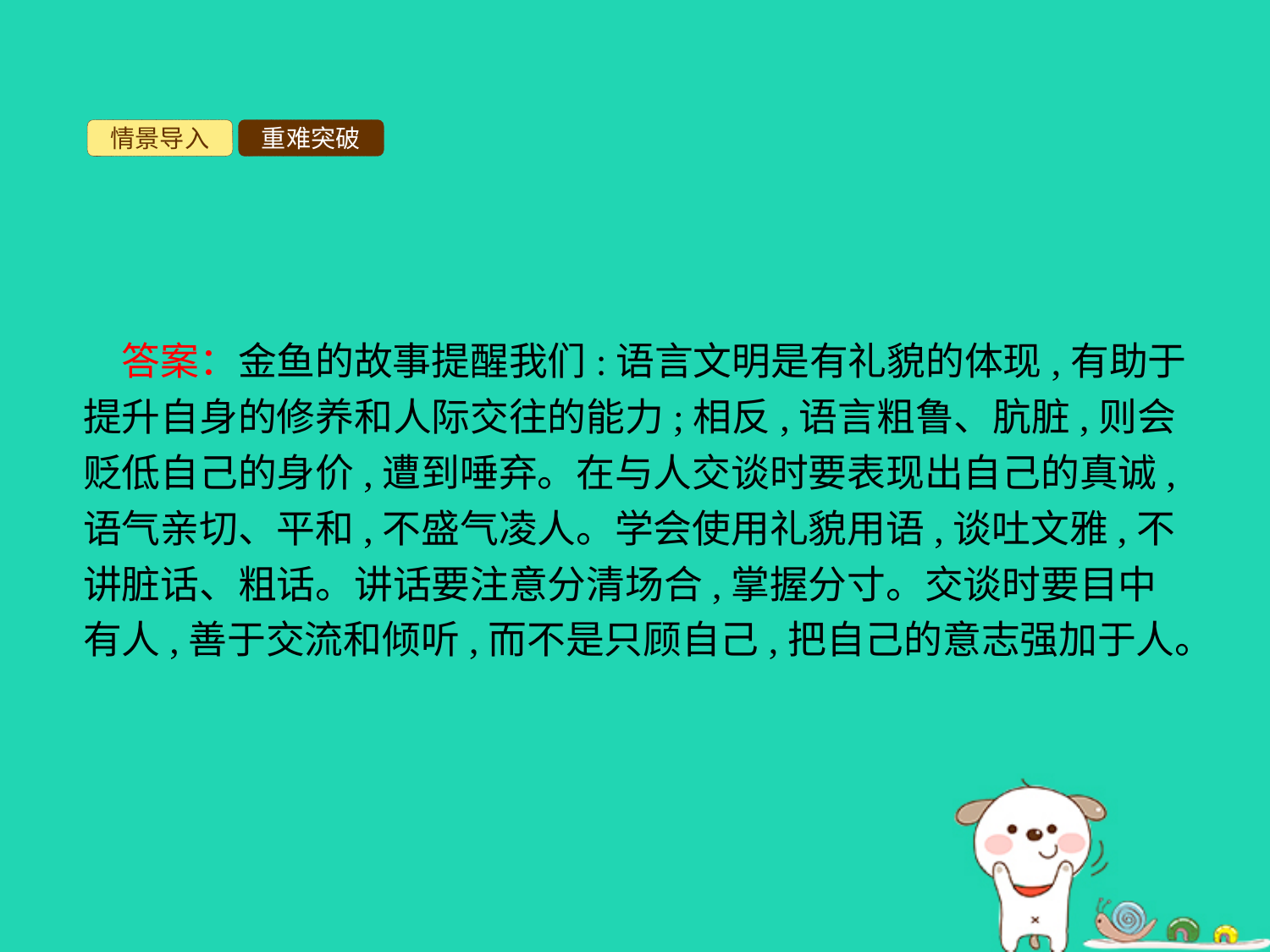

情景导入
重难突破
答案：金鱼的故事提醒我们:语言文明是有礼貌的体现,有助于提升自身的修养和人际交往的能力;相反,语言粗鲁、肮脏,则会贬低自己的身价,遭到唾弃。在与人交谈时要表现出自己的真诚,语气亲切、平和,不盛气凌人。学会使用礼貌用语,谈吐文雅,不讲脏话、粗话。讲话要注意分清场合,掌握分寸。交谈时要目中有人,善于交流和倾听,而不是只顾自己,把自己的意志强加于人。